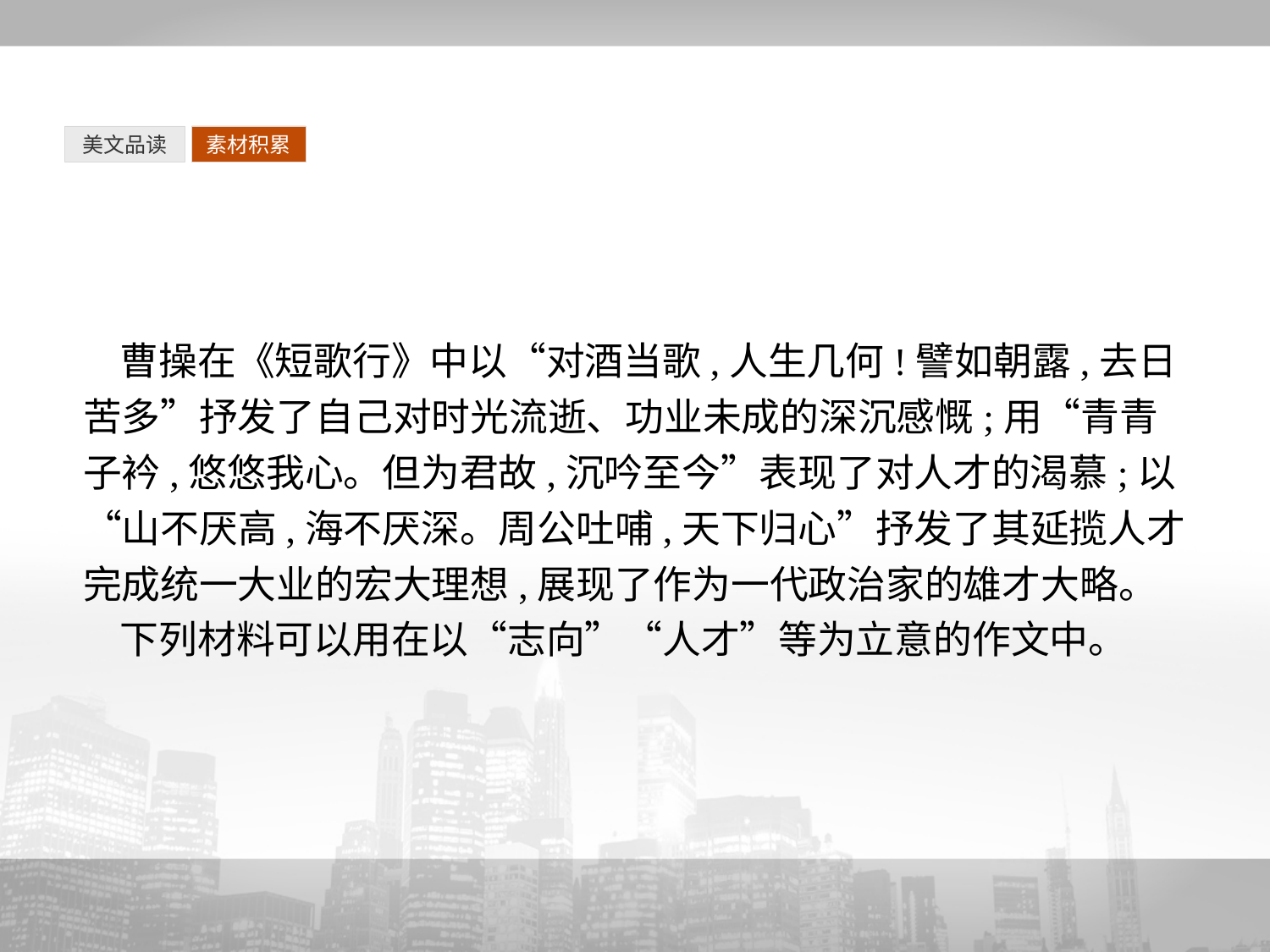

美文品读
素材积累
曹操在《短歌行》中以“对酒当歌,人生几何!譬如朝露,去日苦多”抒发了自己对时光流逝、功业未成的深沉感慨;用“青青子衿,悠悠我心。但为君故,沉吟至今”表现了对人才的渴慕;以“山不厌高,海不厌深。周公吐哺,天下归心”抒发了其延揽人才完成统一大业的宏大理想,展现了作为一代政治家的雄才大略。
下列材料可以用在以“志向”“人才”等为立意的作文中。